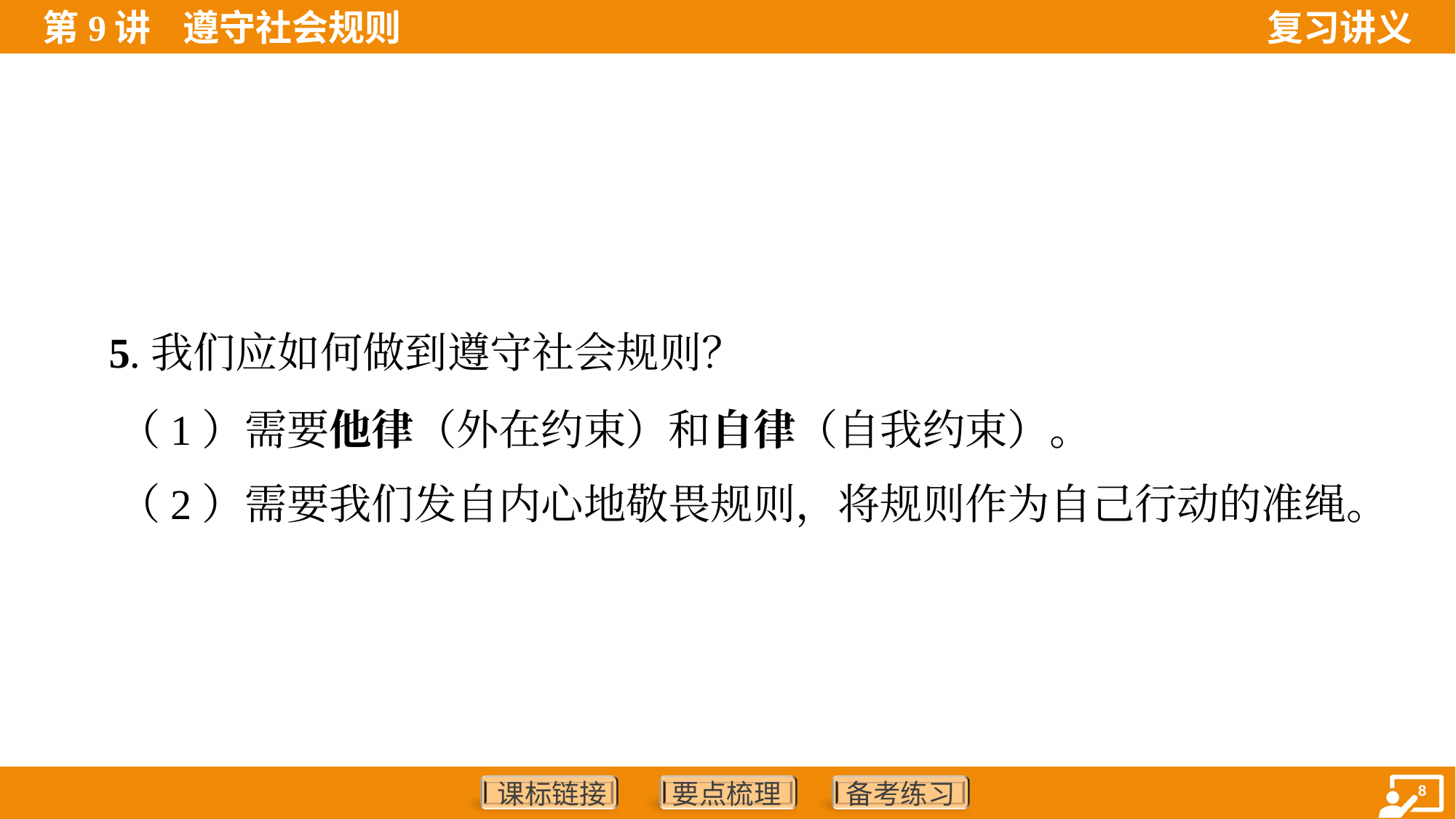

5.我们应如何做到遵守社会规则？
    （1）需要他律（外在约束）和自律（自我约束）。
    （2）需要我们发自内心地敬畏规则，将规则作为自己行动的准绳。